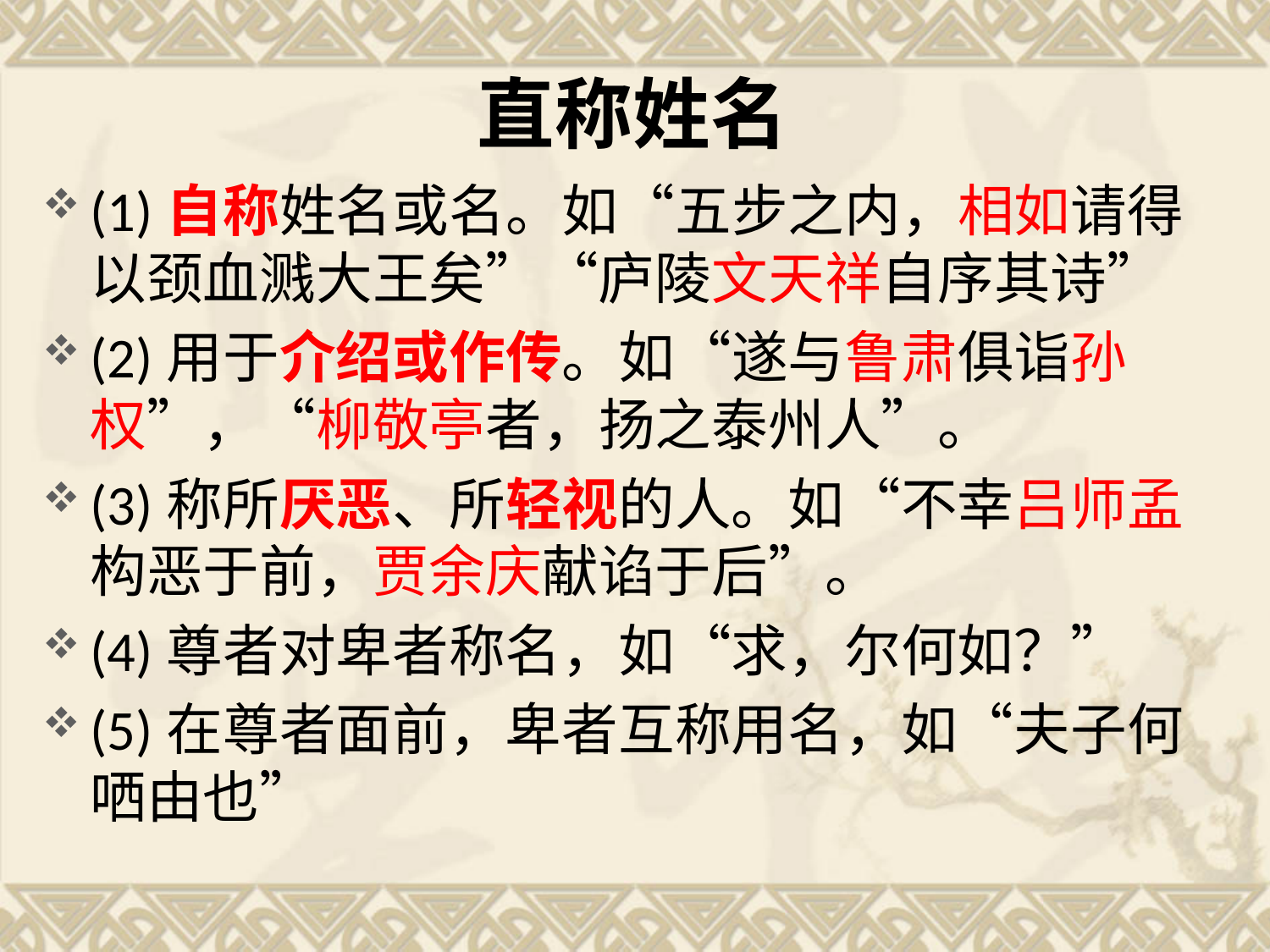

# 直称姓名
(1)自称姓名或名。如“五步之内，相如请得以颈血溅大王矣”“庐陵文天祥自序其诗”
(2)用于介绍或作传。如“遂与鲁肃俱诣孙权”，“柳敬亭者，扬之泰州人”。
(3)称所厌恶、所轻视的人。如“不幸吕师孟构恶于前，贾余庆献谄于后”。
(4)尊者对卑者称名，如“求，尔何如？”
(5)在尊者面前，卑者互称用名，如“夫子何哂由也”